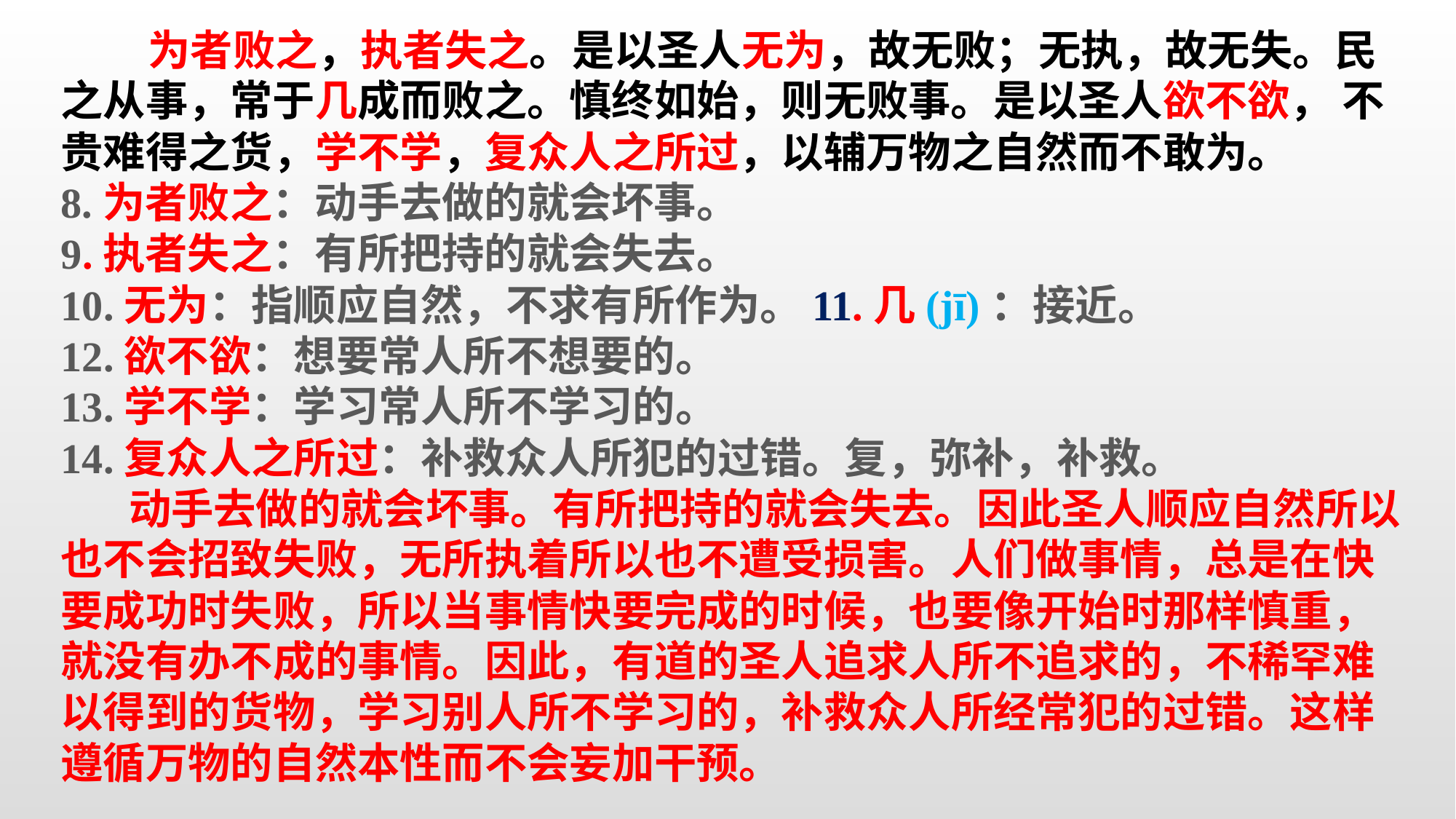

为者败之，执者失之。是以圣人无为，故无败；无执，故无失。民之从事，常于几成而败之。慎终如始，则无败事。是以圣人欲不欲， 不贵难得之货，学不学，复众人之所过，以辅万物之自然而不敢为。
8.为者败之：动手去做的就会坏事。
9.执者失之：有所把持的就会失去。
10.无为：指顺应自然，不求有所作为。11.几(jī)：接近。
12.欲不欲：想要常人所不想要的。
13.学不学：学习常人所不学习的。
14.复众人之所过：补救众人所犯的过错。复，弥补，补救。
      动手去做的就会坏事。有所把持的就会失去。因此圣人顺应自然所以也不会招致失败，无所执着所以也不遭受损害。人们做事情，总是在快要成功时失败，所以当事情快要完成的时候，也要像开始时那样慎重，就没有办不成的事情。因此，有道的圣人追求人所不追求的，不稀罕难以得到的货物，学习别人所不学习的，补救众人所经常犯的过错。这样遵循万物的自然本性而不会妄加干预。